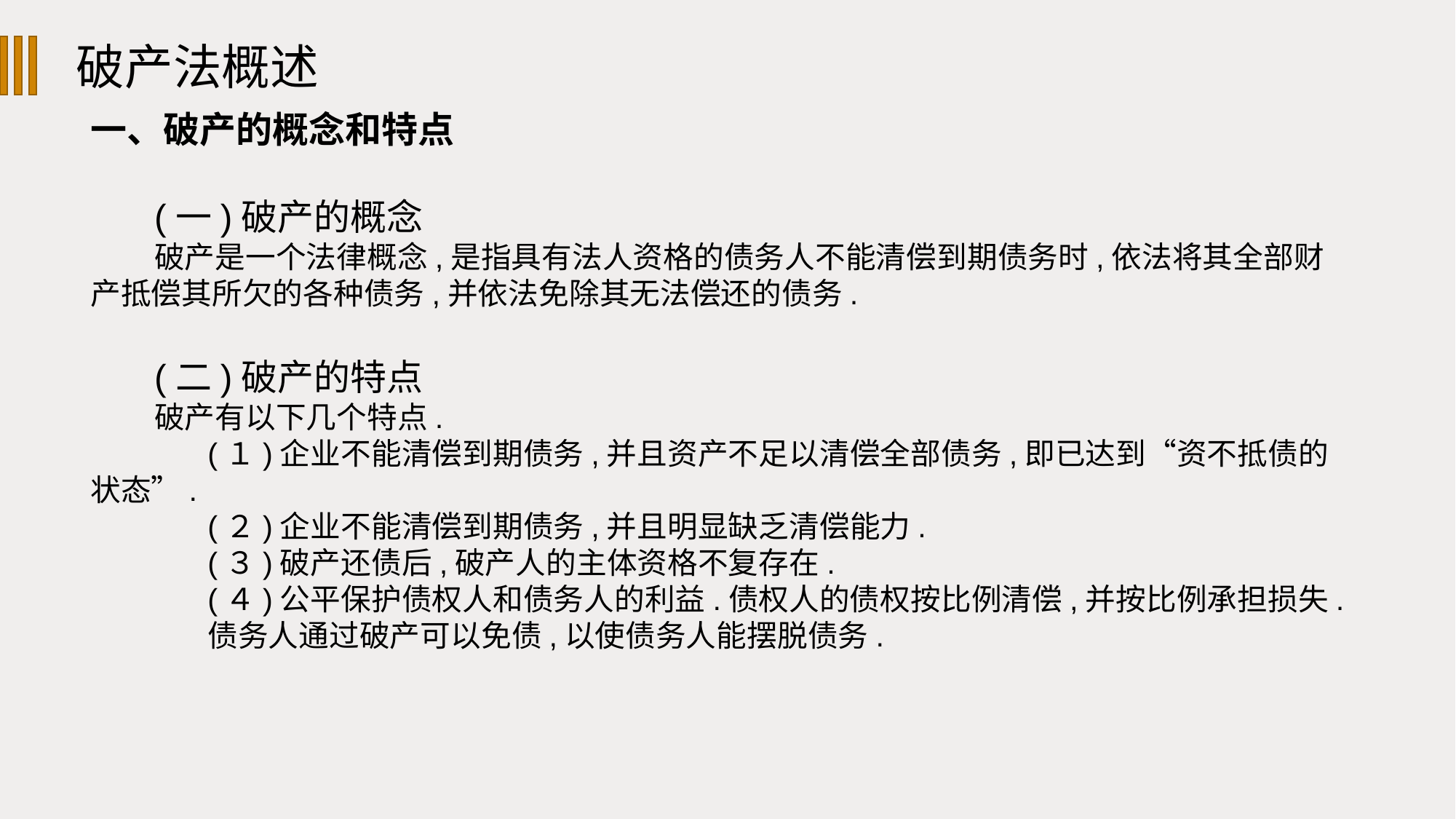

破产法概述

一、破产的概念和特点

(一)破产的概念
破产是一个法律概念,是指具有法人资格的债务人不能清偿到期债务时,依法将其全部财产抵偿其所欠的各种债务,并依法免除其无法偿还的债务.

(二)破产的特点
破产有以下几个特点.
(１)企业不能清偿到期债务,并且资产不足以清偿全部债务,即已达到“资不抵债的状态”.
(２)企业不能清偿到期债务,并且明显缺乏清偿能力.
(３)破产还债后,破产人的主体资格不复存在.
(４)公平保护债权人和债务人的利益.债权人的债权按比例清偿,并按比例承担损失.
债务人通过破产可以免债,以使债务人能摆脱债务.